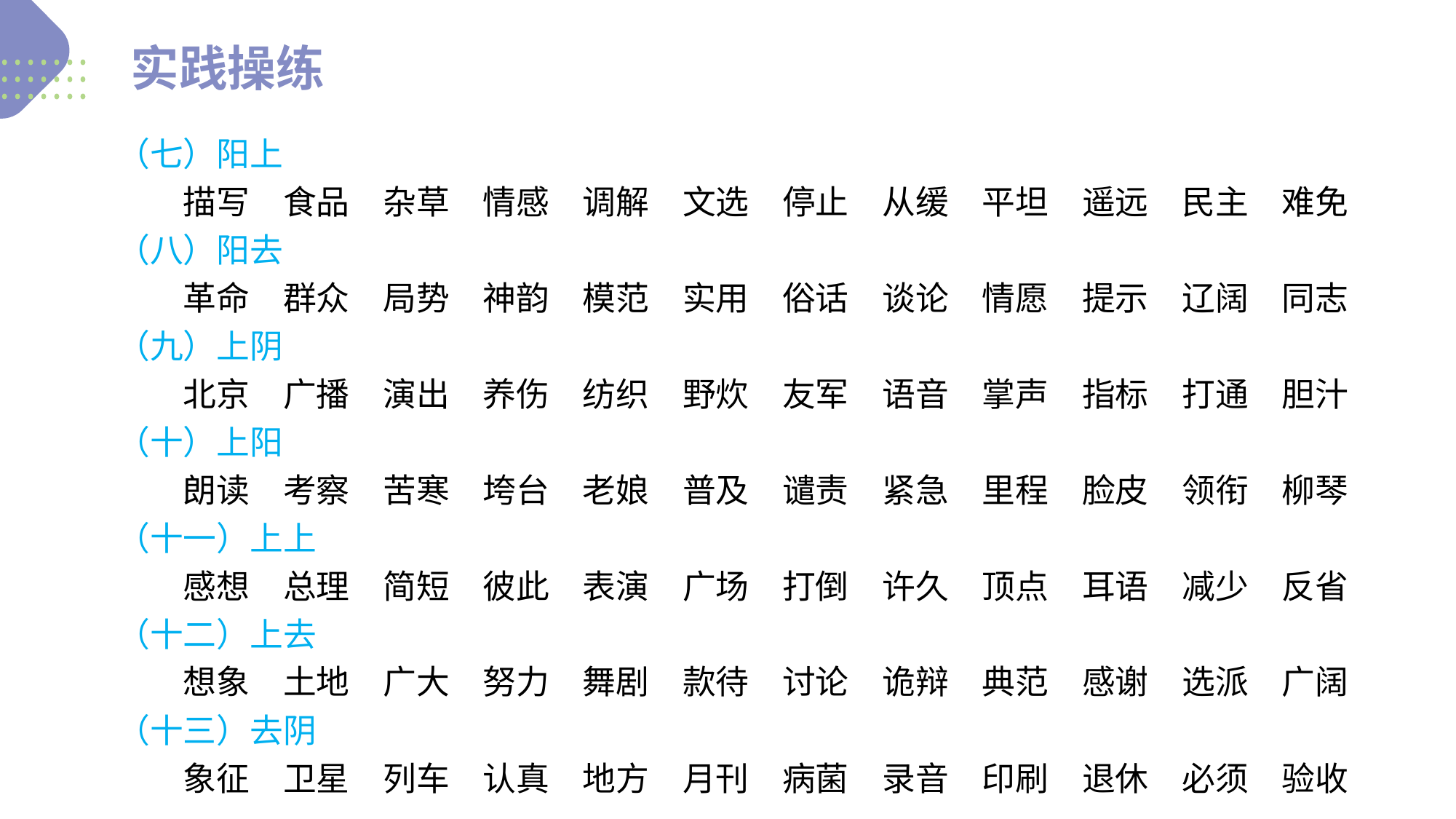

实践操练

（七）阳上
　　描写　食品　杂草　情感　调解　文选　停止　从缓　平坦　遥远　民主　难免
（八）阳去
　　革命　群众　局势　神韵　模范　实用　俗话　谈论　情愿　提示　辽阔　同志
（九）上阴
　　北京　广播　演出　养伤　纺织　野炊　友军　语音　掌声　指标　打通　胆汁
（十）上阳
　　朗读　考察　苦寒　垮台　老娘　普及　谴责　紧急　里程　脸皮　领衔　柳琴
（十一）上上
　　感想　总理　简短　彼此　表演　广场　打倒　许久　顶点　耳语　减少　反省
（十二）上去
　　想象　土地　广大　努力　舞剧　款待　讨论　诡辩　典范　感谢　选派　广阔
（十三）去阴
　　象征　卫星　列车　认真　地方　月刊　病菌　录音　印刷　退休　必须　验收